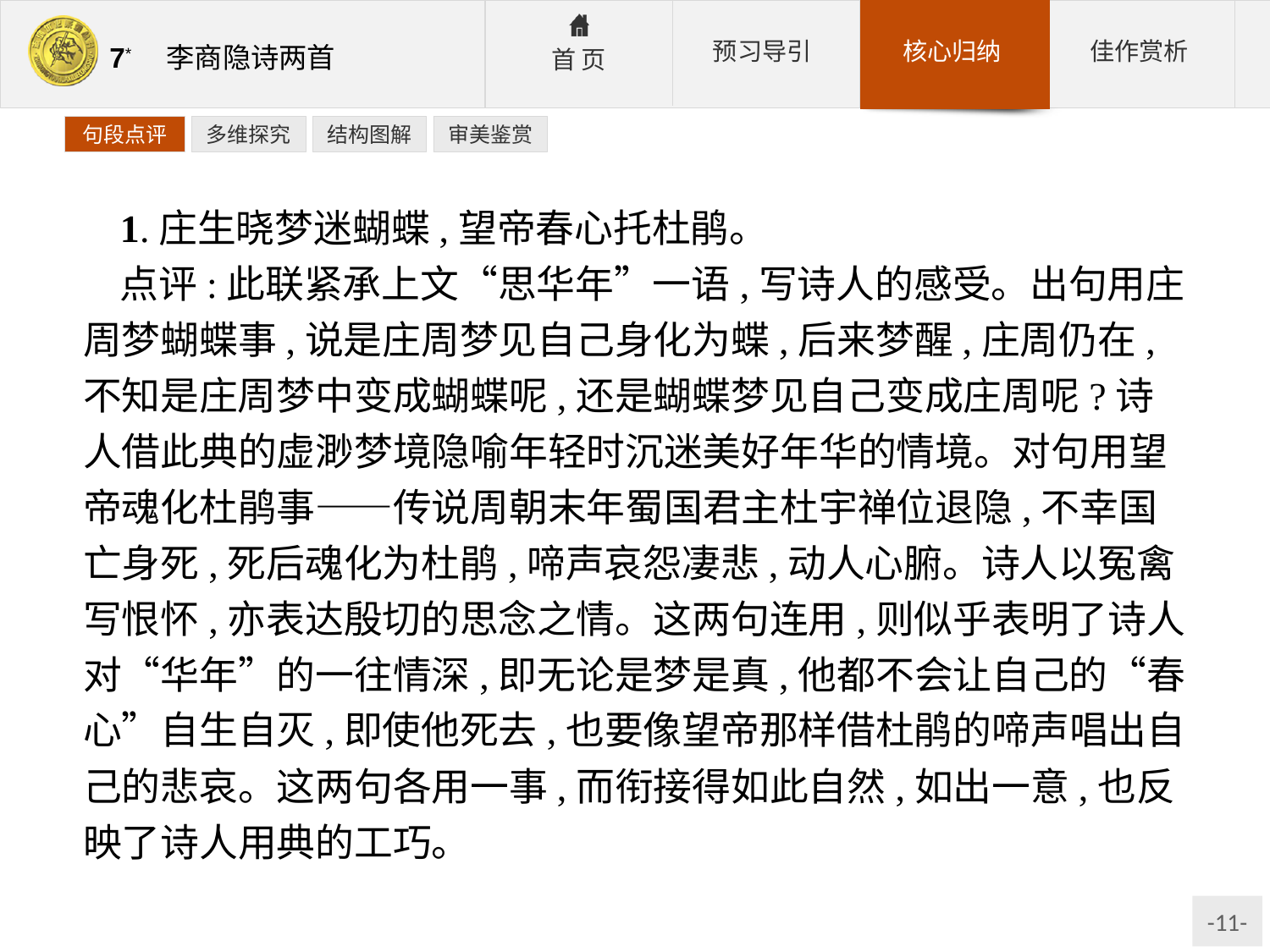

句段点评
多维探究
结构图解
审美鉴赏
1.庄生晓梦迷蝴蝶,望帝春心托杜鹃。
点评:此联紧承上文“思华年”一语,写诗人的感受。出句用庄周梦蝴蝶事,说是庄周梦见自己身化为蝶,后来梦醒,庄周仍在,不知是庄周梦中变成蝴蝶呢,还是蝴蝶梦见自己变成庄周呢?诗人借此典的虚渺梦境隐喻年轻时沉迷美好年华的情境。对句用望帝魂化杜鹃事——传说周朝末年蜀国君主杜宇禅位退隐,不幸国亡身死,死后魂化为杜鹃,啼声哀怨凄悲,动人心腑。诗人以冤禽写恨怀,亦表达殷切的思念之情。这两句连用,则似乎表明了诗人对“华年”的一往情深,即无论是梦是真,他都不会让自己的“春心”自生自灭,即使他死去,也要像望帝那样借杜鹃的啼声唱出自己的悲哀。这两句各用一事,而衔接得如此自然,如出一意,也反映了诗人用典的工巧。